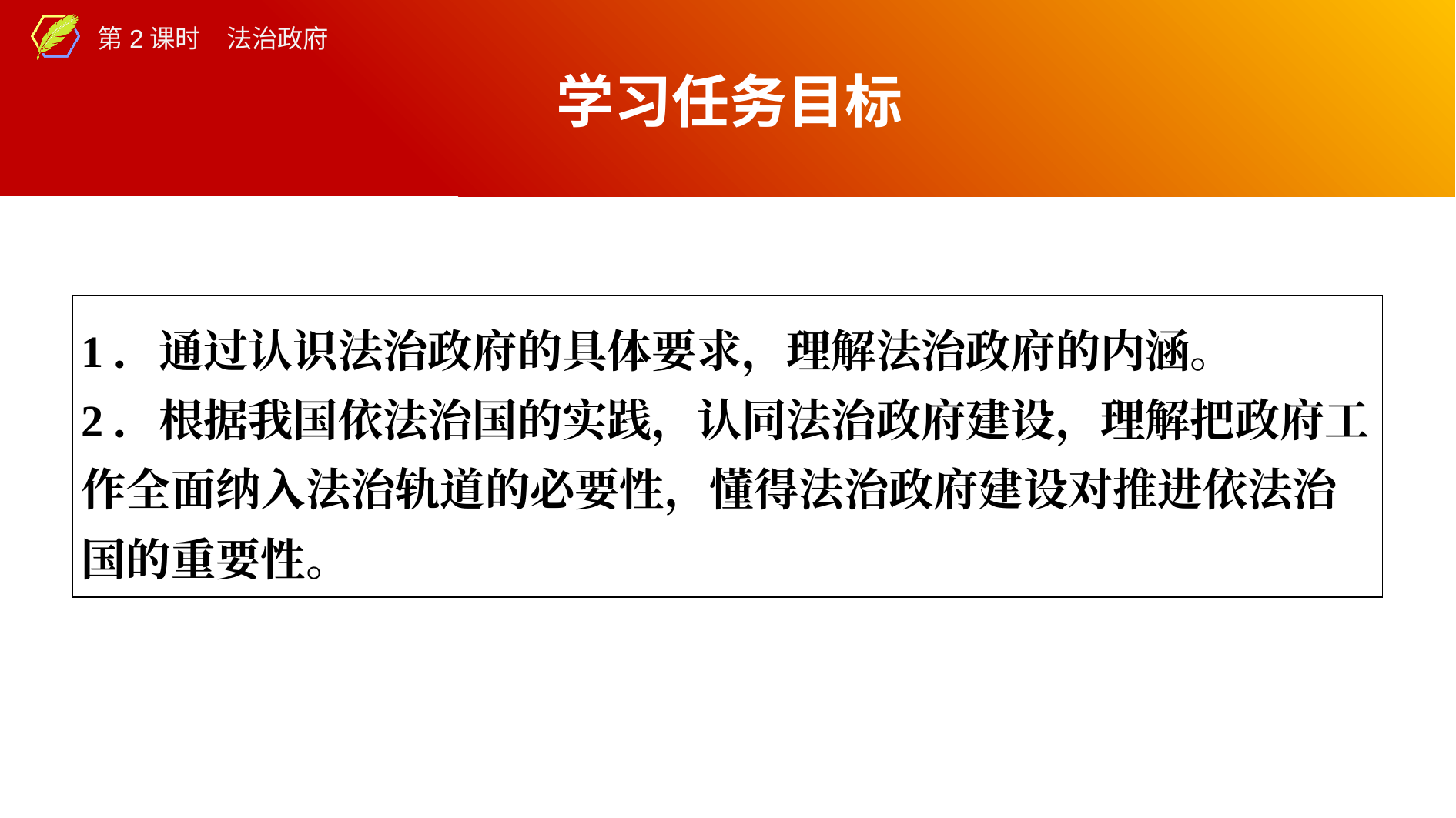

学习任务目标
| 1．通过认识法治政府的具体要求，理解法治政府的内涵。 2．根据我国依法治国的实践，认同法治政府建设，理解把政府工作全面纳入法治轨道的必要性，懂得法治政府建设对推进依法治国的重要性。 |
| --- |